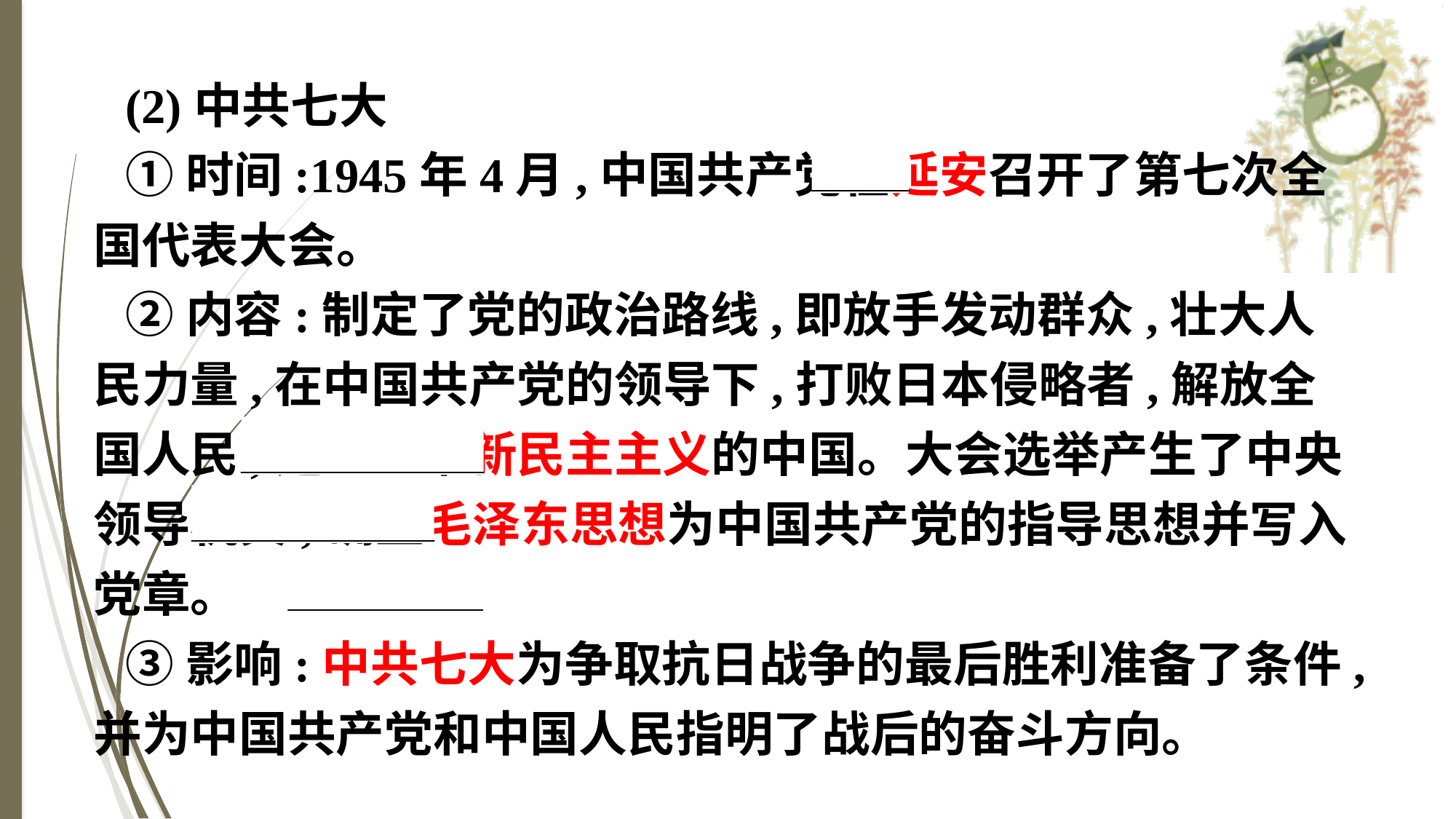

(2)中共七大
①时间:1945年4月,中国共产党在延安召开了第七次全国代表大会。
②内容:制定了党的政治路线,即放手发动群众,壮大人民力量,在中国共产党的领导下,打败日本侵略者,解放全国人民,建立一个新民主主义的中国。大会选举产生了中央领导机关;确立毛泽东思想为中国共产党的指导思想并写入党章。
③影响:中共七大为争取抗日战争的最后胜利准备了条件,并为中国共产党和中国人民指明了战后的奋斗方向。